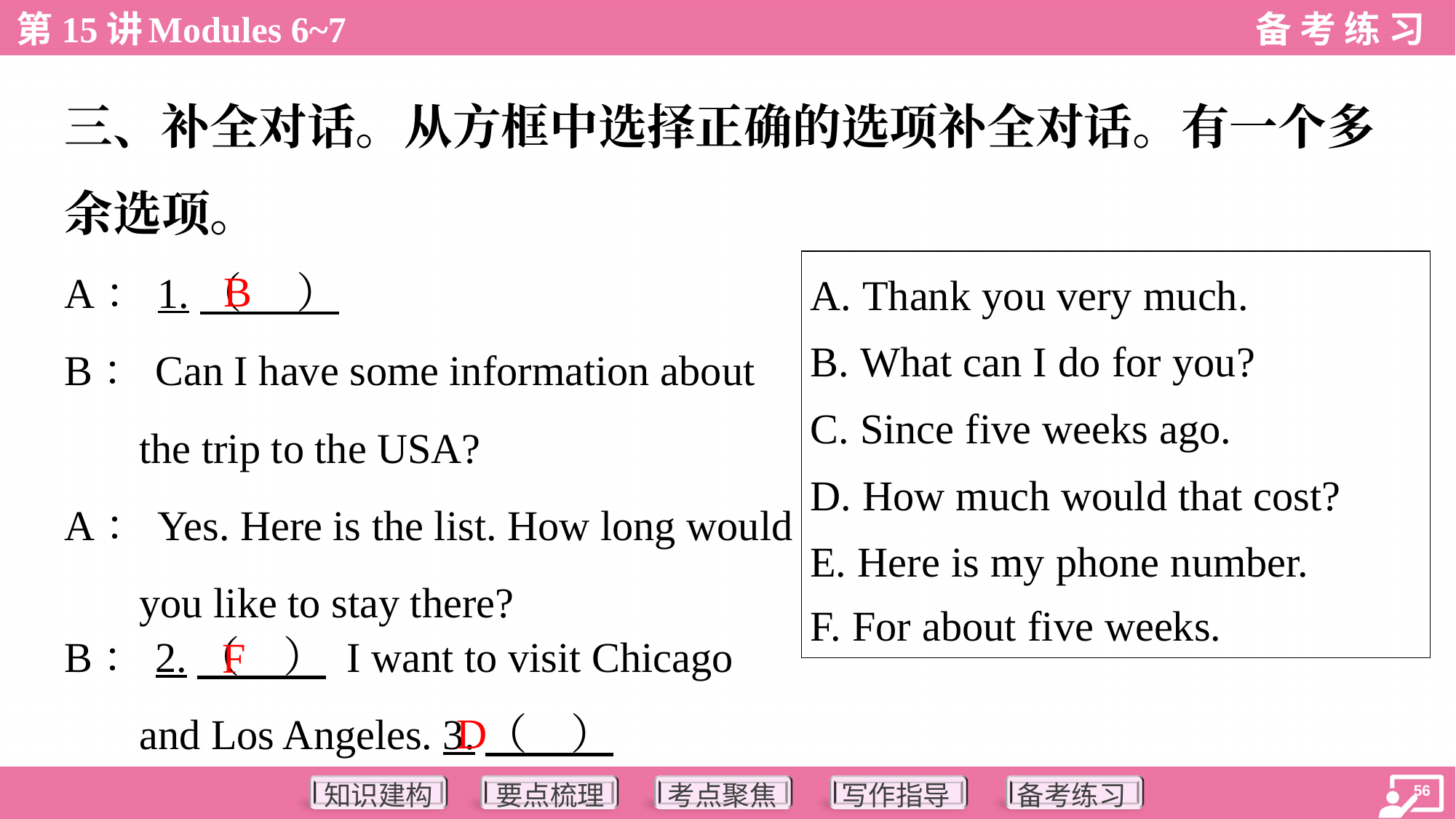

三、补全对话。从方框中选择正确的选项补全对话。有一个多
余选项。
A：1.（     ）
B：Can I have some information about the trip to the USA?
A：Yes. Here is the list. How long would you like to stay there?
B
| A. Thank you very much. B. What can I do for you? C. Since five weeks ago. D. How much would that cost? E. Here is my phone number. F. For about five weeks. |
| --- |
B：2.（    ） I want to visit Chicago and Los Angeles. 3.（    ）

F
D